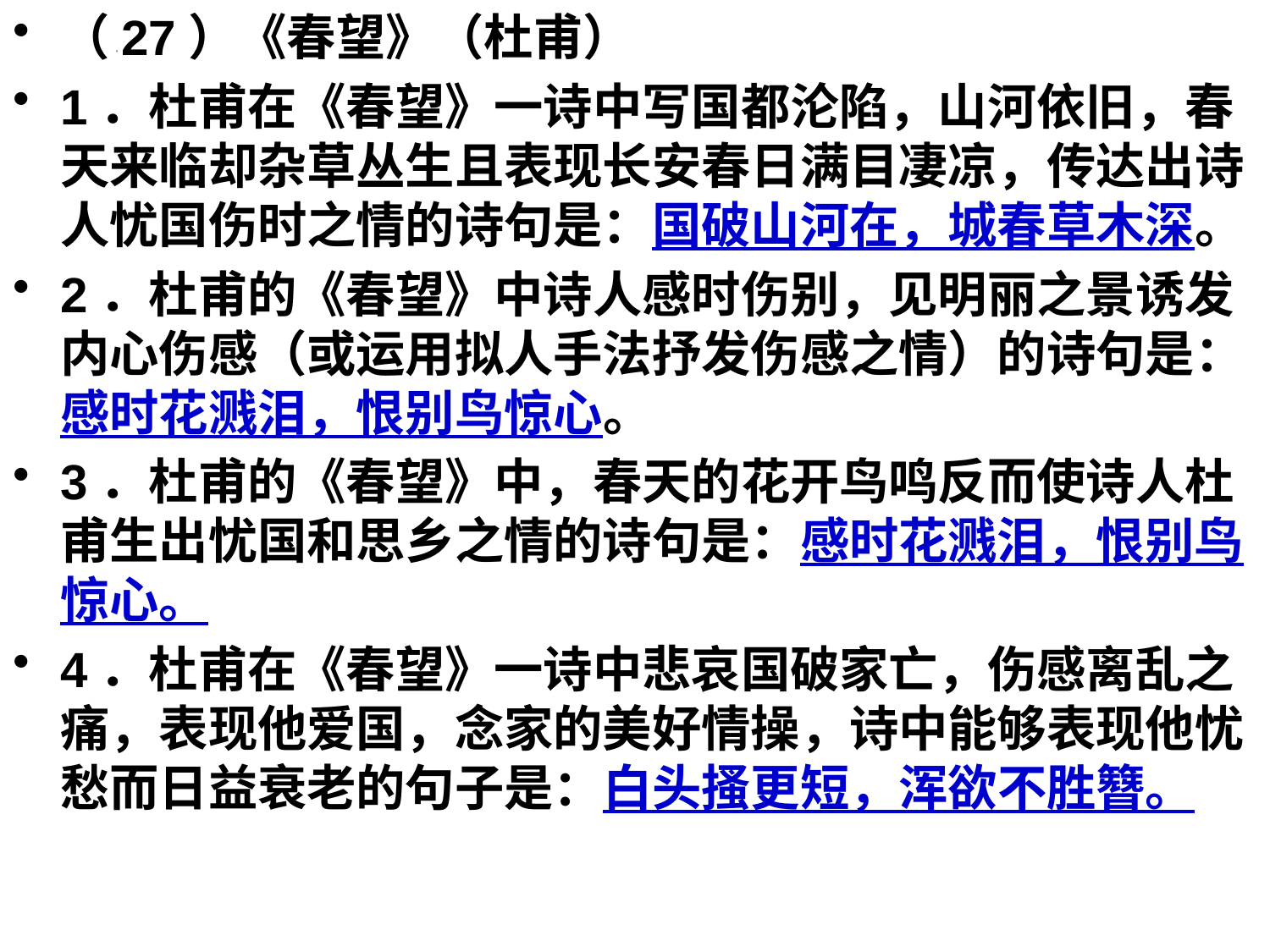

（27）《春望》（杜甫）
1．杜甫在《春望》一诗中写国都沦陷，山河依旧，春天来临却杂草丛生且表现长安春日满目凄凉，传达出诗人忧国伤时之情的诗句是：国破山河在，城春草木深。
2．杜甫的《春望》中诗人感时伤别，见明丽之景诱发内心伤感（或运用拟人手法抒发伤感之情）的诗句是：感时花溅泪，恨别鸟惊心。
3．杜甫的《春望》中，春天的花开鸟鸣反而使诗人杜甫生出忧国和思乡之情的诗句是：感时花溅泪，恨别鸟惊心。
4．杜甫在《春望》一诗中悲哀国破家亡，伤感离乱之痛，表现他爱国，念家的美好情操，诗中能够表现他忧愁而日益衰老的句子是：白头搔更短，浑欲不胜簪。
#